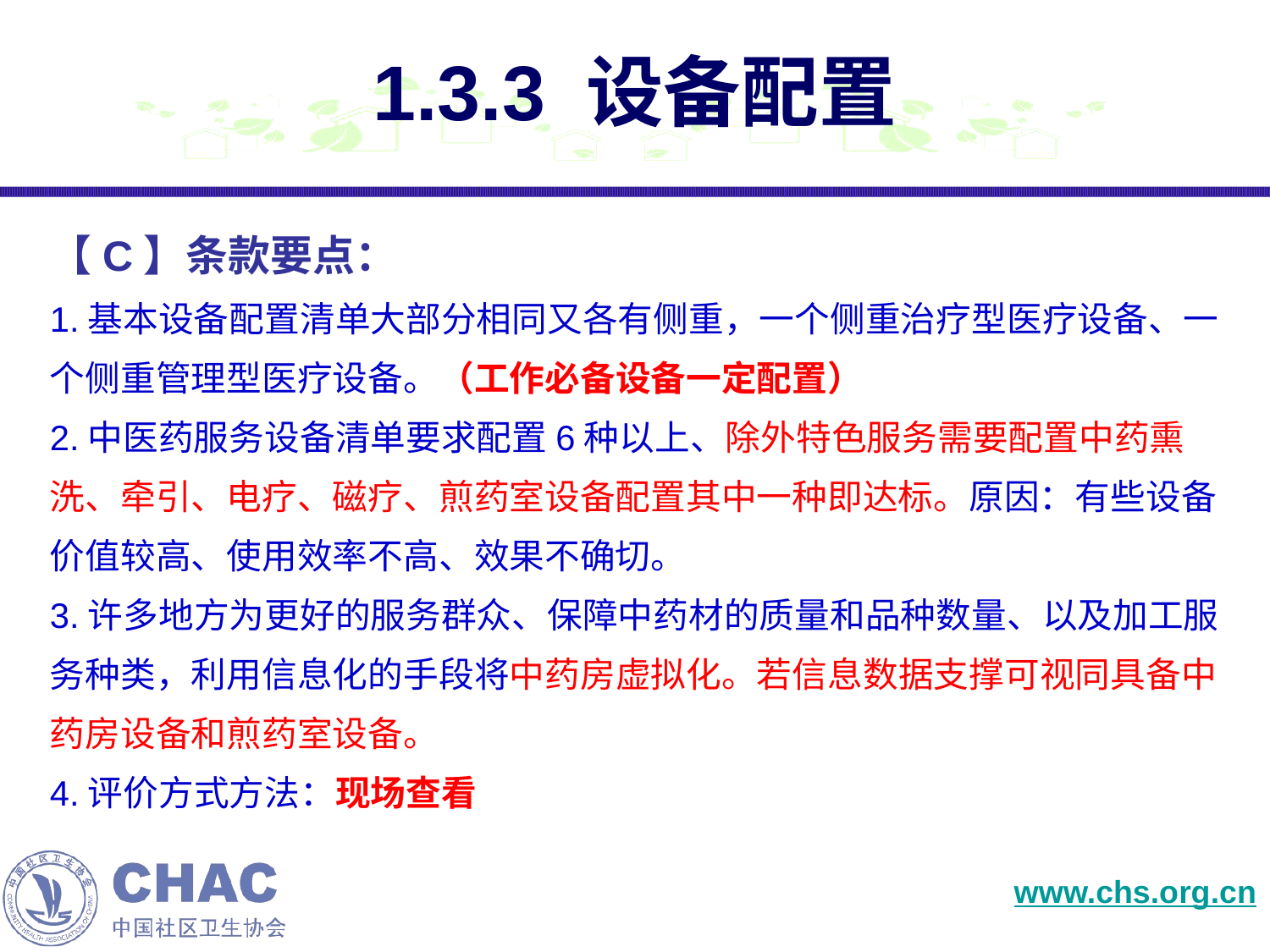

# 1.3.3 设备配置
【C】条款要点：
1.基本设备配置清单大部分相同又各有侧重，一个侧重治疗型医疗设备、一个侧重管理型医疗设备。（工作必备设备一定配置）
2.中医药服务设备清单要求配置6种以上、除外特色服务需要配置中药熏洗、牵引、电疗、磁疗、煎药室设备配置其中一种即达标。原因：有些设备价值较高、使用效率不高、效果不确切。
3.许多地方为更好的服务群众、保障中药材的质量和品种数量、以及加工服务种类，利用信息化的手段将中药房虚拟化。若信息数据支撑可视同具备中药房设备和煎药室设备。
4.评价方式方法：现场查看